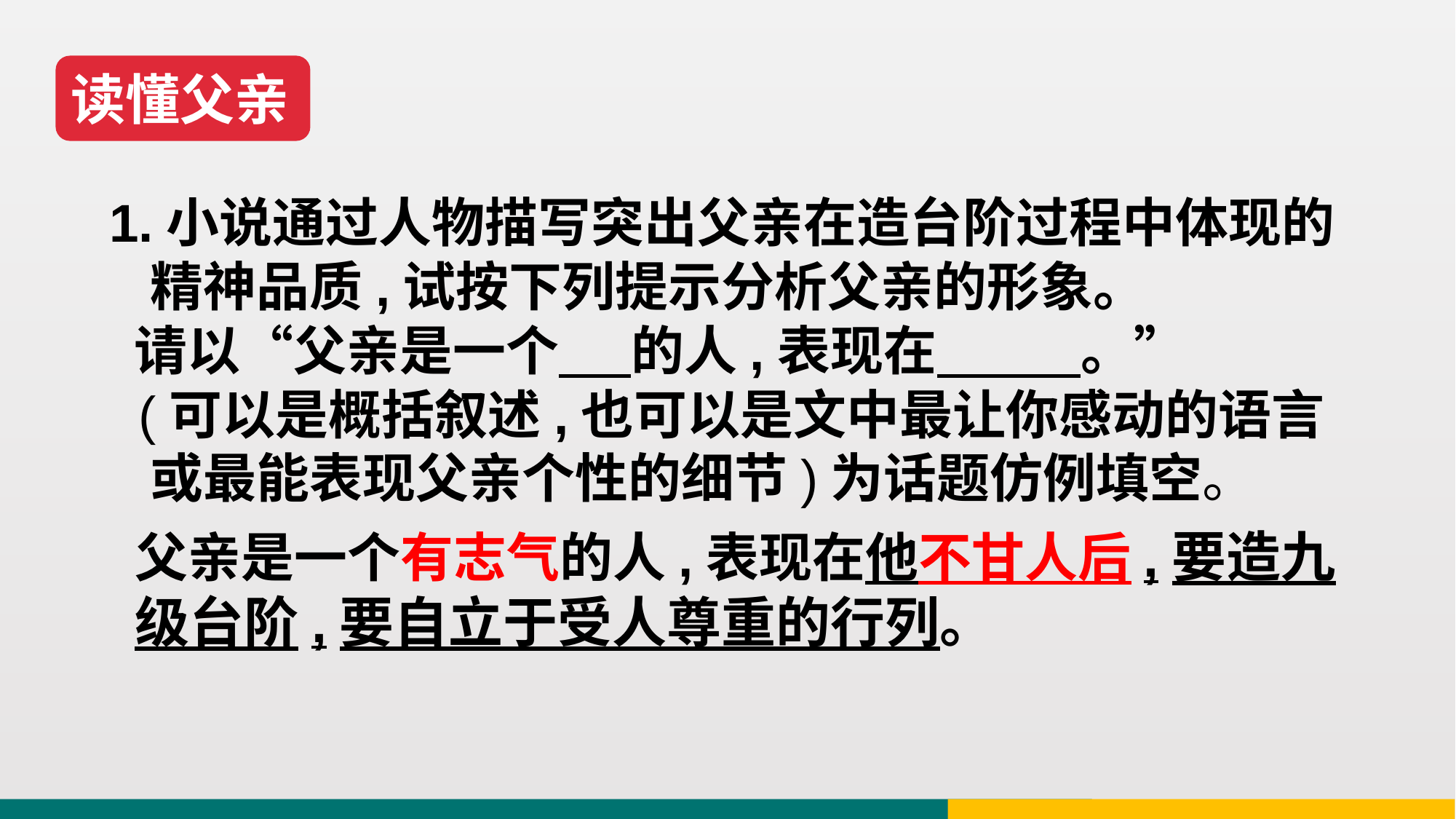

读懂父亲
1.小说通过人物描写突出父亲在造台阶过程中体现的精神品质,试按下列提示分析父亲的形象。
 请以“父亲是一个      的人,表现在            。”
  (可以是概括叙述,也可以是文中最让你感动的语言或最能表现父亲个性的细节)为话题仿例填空。
父亲是一个有志气的人,表现在他不甘人后,要造九级台阶,要自立于受人尊重的行列。